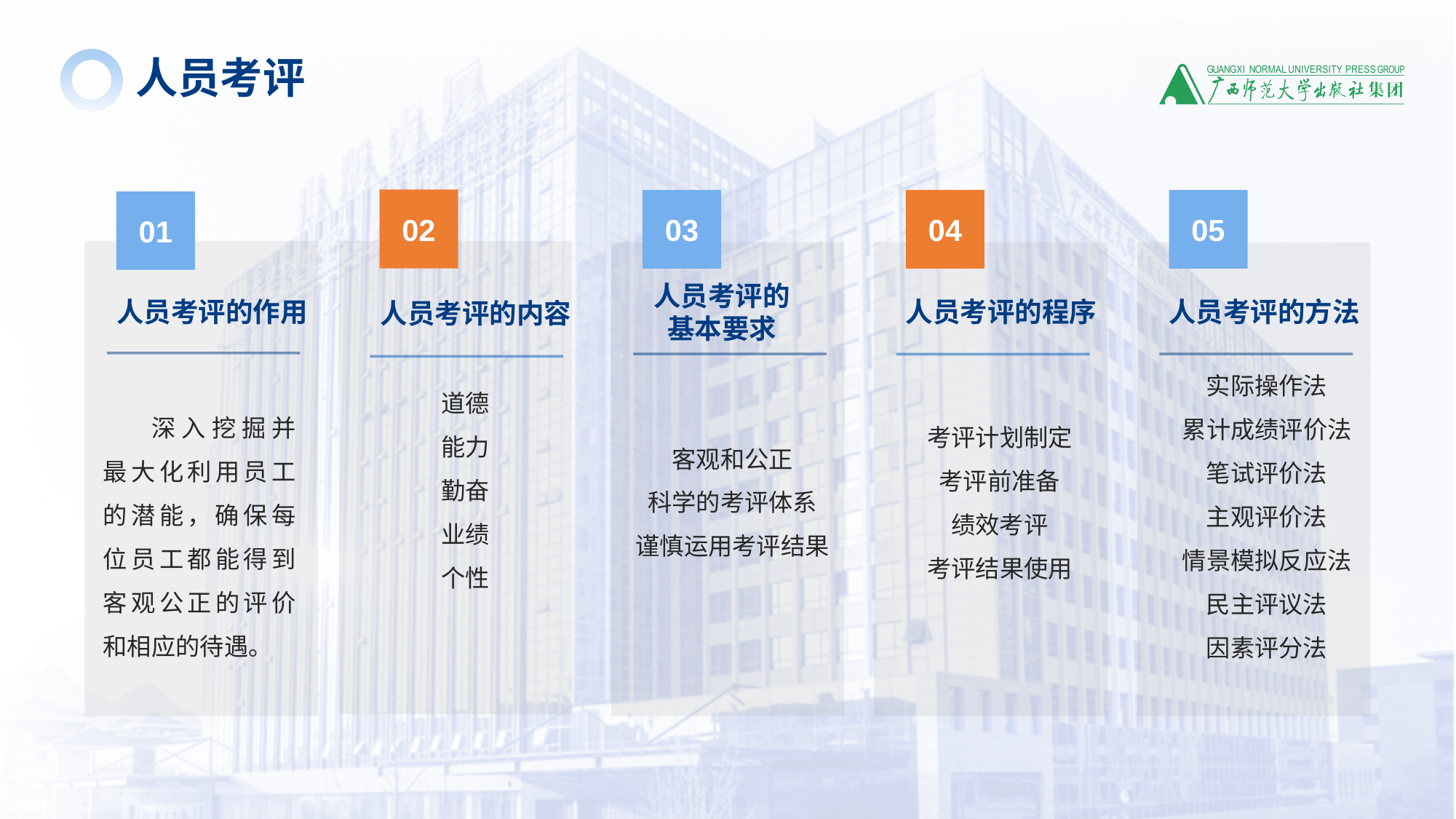

人员考评

02
03
04
05
01

人员考评的
基本要求
人员考评的方法
人员考评的作用
人员考评的程序
人员考评的内容
实际操作法
累计成绩评价法
笔试评价法
主观评价法
情景模拟反应法
民主评议法
因素评分法
道德
能力
勤奋
业绩
个性
深入挖掘并最大化利用员工的潜能，确保每位员工都能得到客观公正的评价和相应的待遇。
考评计划制定
考评前准备
绩效考评
考评结果使用
客观和公正
科学的考评体系
谨慎运用考评结果